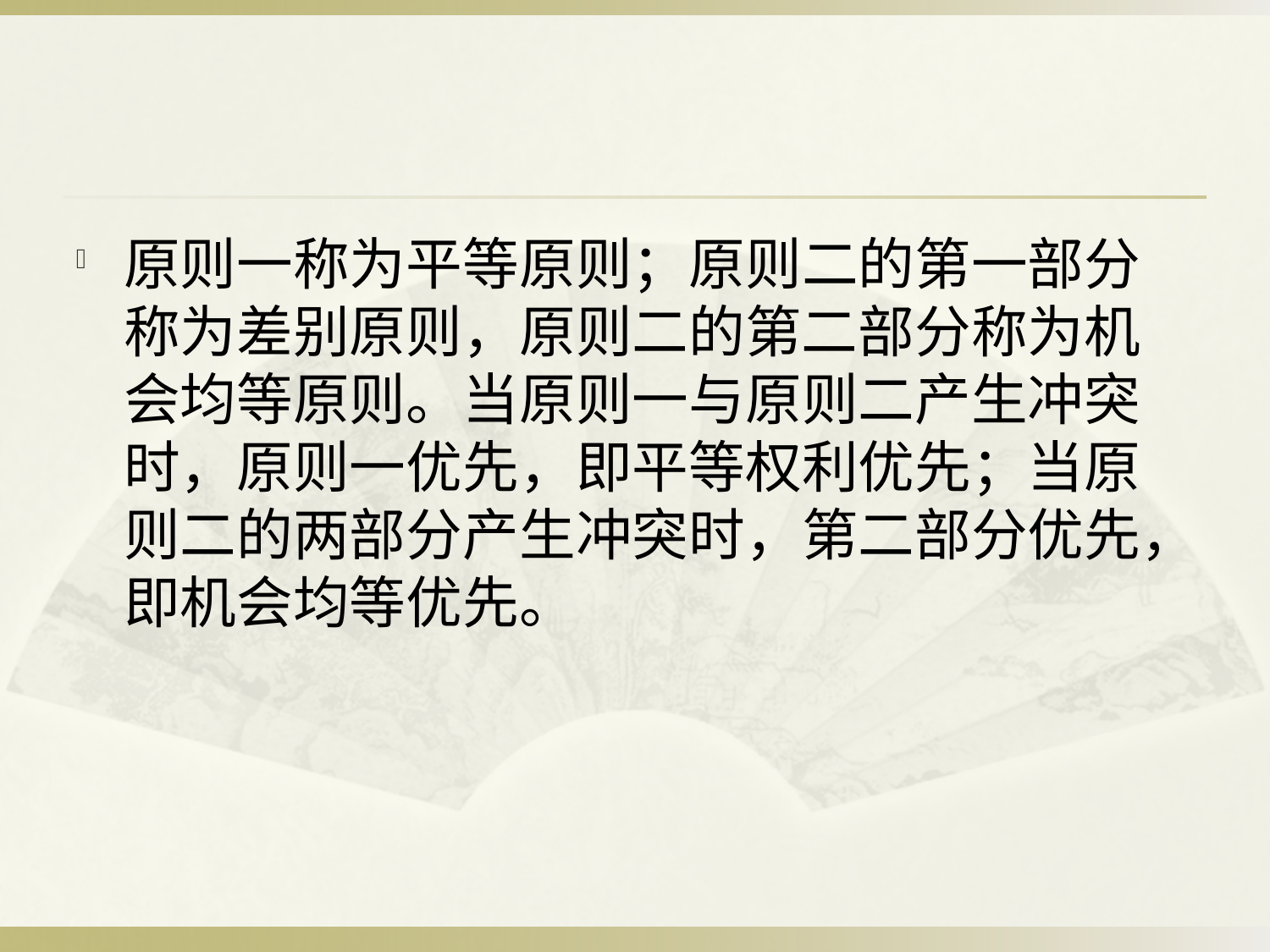

#
原则一称为平等原则；原则二的第一部分称为差别原则，原则二的第二部分称为机会均等原则。当原则一与原则二产生冲突时，原则一优先，即平等权利优先；当原则二的两部分产生冲突时，第二部分优先，即机会均等优先。